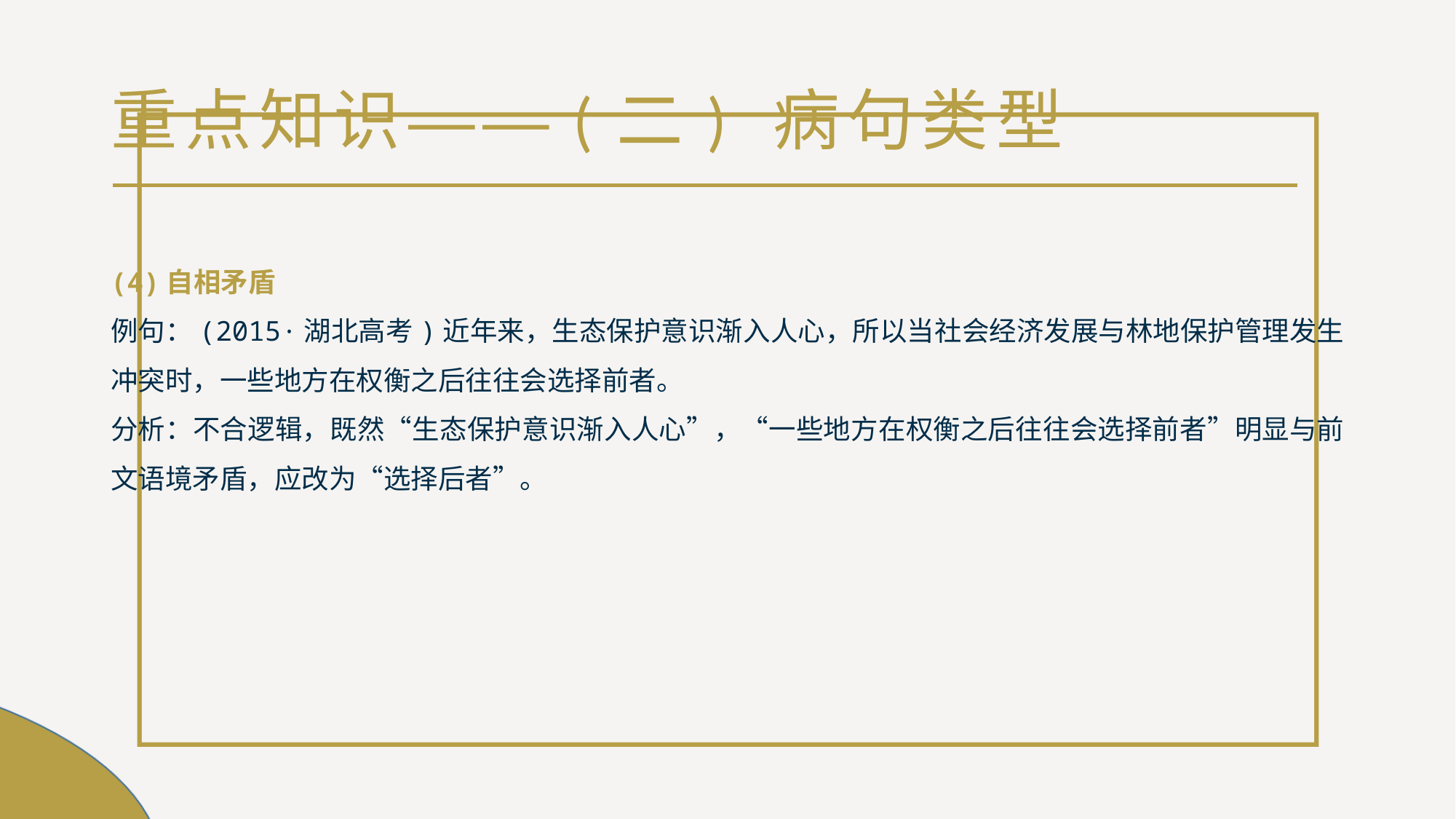

# 重点知识——(二) 病句类型
(4)自相矛盾
例句：(2015·湖北高考)近年来，生态保护意识渐入人心，所以当社会经济发展与林地保护管理发生冲突时，一些地方在权衡之后往往会选择前者。
分析：不合逻辑，既然“生态保护意识渐入人心”，“一些地方在权衡之后往往会选择前者”明显与前文语境矛盾，应改为“选择后者”。